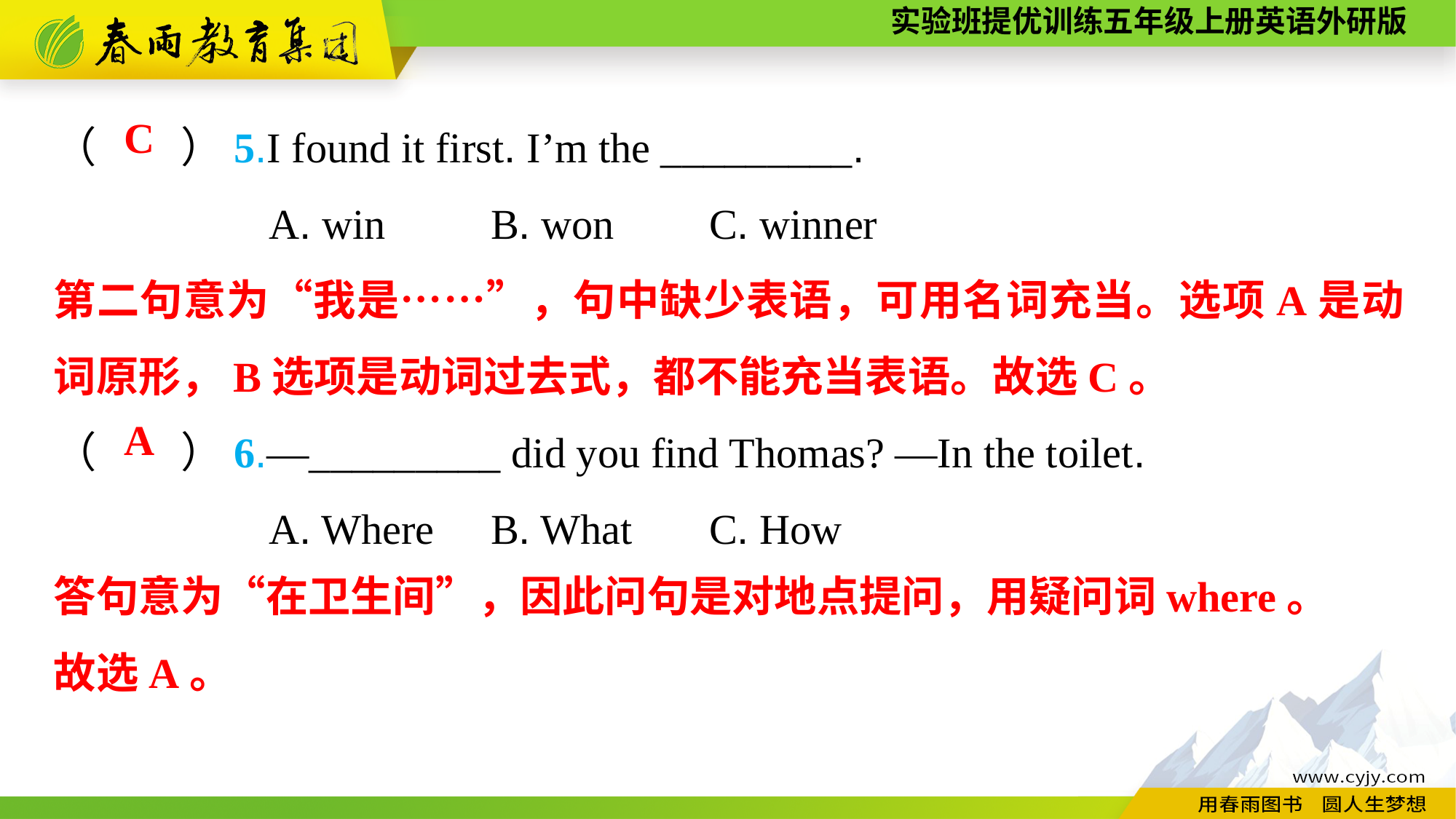

（　　）5.I found it first. I’m the _________.
A. win	B. won	C. winner

（　　）6.—_________ did you find Thomas? —In the toilet.
A. Where	B. What	C. How
C
第二句意为“我是……”，句中缺少表语，可用名词充当。选项A是动词原形，B选项是动词过去式，都不能充当表语。故选C。
A
答句意为“在卫生间”，因此问句是对地点提问，用疑问词where。
故选A。